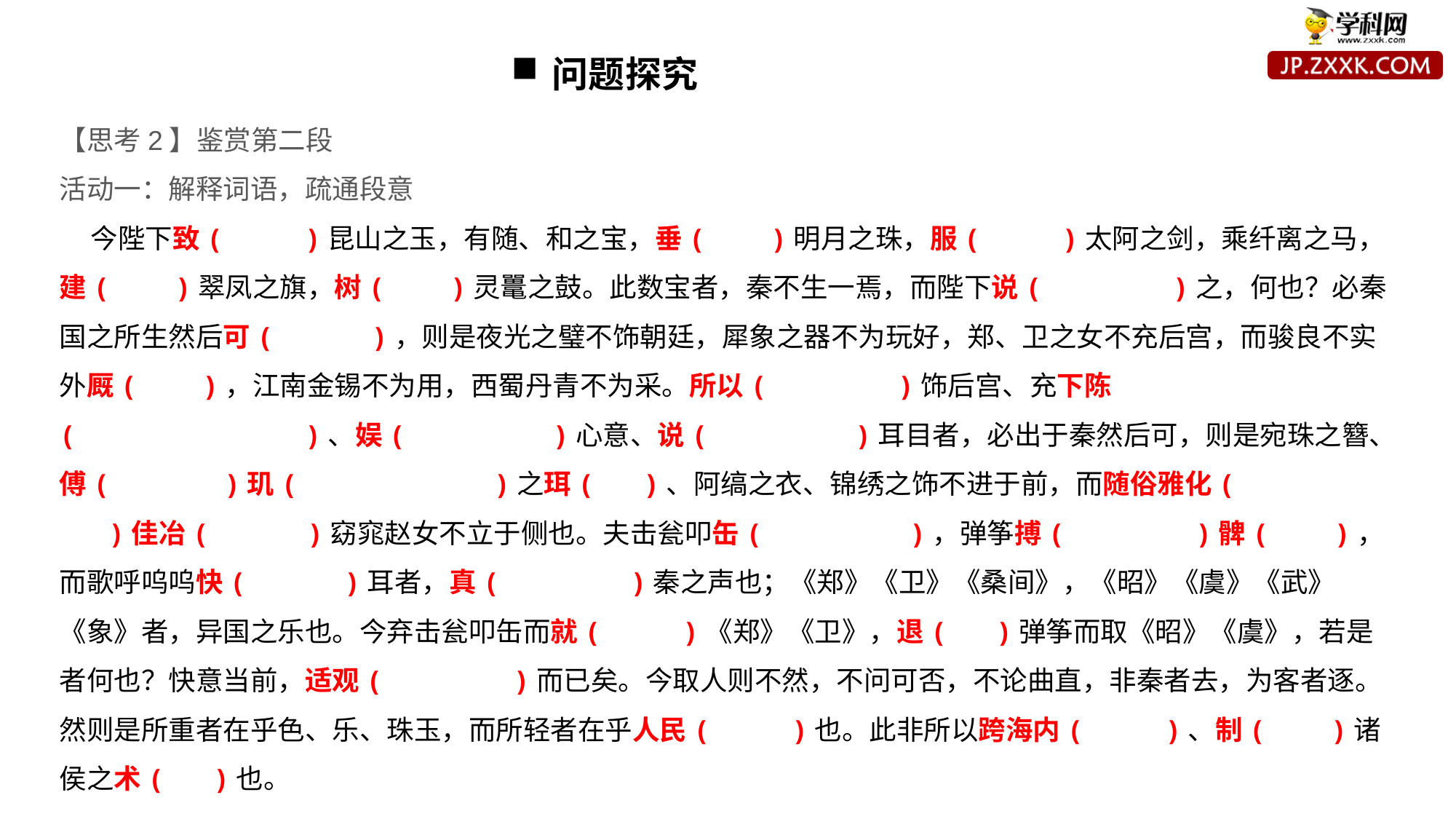

问题探究
【思考2】鉴赏第二段
活动一：解释词语，疏通段意
    今陛下致(     )昆山之玉，有随、和之宝，垂(    )明月之珠，服(     )太阿之剑，乘纤离之马，建(    )翠凤之旗，树(    )灵鼍之鼓。此数宝者，秦不生一焉，而陛下说(        )之，何也？必秦国之所生然后可(      )，则是夜光之璧不饰朝廷，犀象之器不为玩好，郑、卫之女不充后宫，而骏良不实外厩(    )，江南金锡不为用，西蜀丹青不为采。所以(        )饰后宫、充下陈(              )、娱(         )心意、说(         )耳目者，必出于秦然后可，则是宛珠之簪、傅(       )玑(            )之珥(   )、阿缟之衣、锦绣之饰不进于前，而随俗雅化(             )佳冶(      )窈窕赵女不立于侧也。夫击瓮叩缶(         )，弹筝搏(        )髀(    )，而歌呼呜呜快(      )耳者，真(        )秦之声也；《郑》《卫》《桑间》，《昭》《虞》《武》《象》者，异国之乐也。今弃击瓮叩缶而就(     )《郑》《卫》，退(   )弹筝而取《昭》《虞》，若是者何也？快意当前，适观(        )而已矣。今取人则不然，不问可否，不论曲直，非秦者去，为客者逐。然则是所重者在乎色、乐、珠玉，而所轻者在乎人民(     )也。此非所以跨海内(     )、制(    )诸侯之术(   )也。